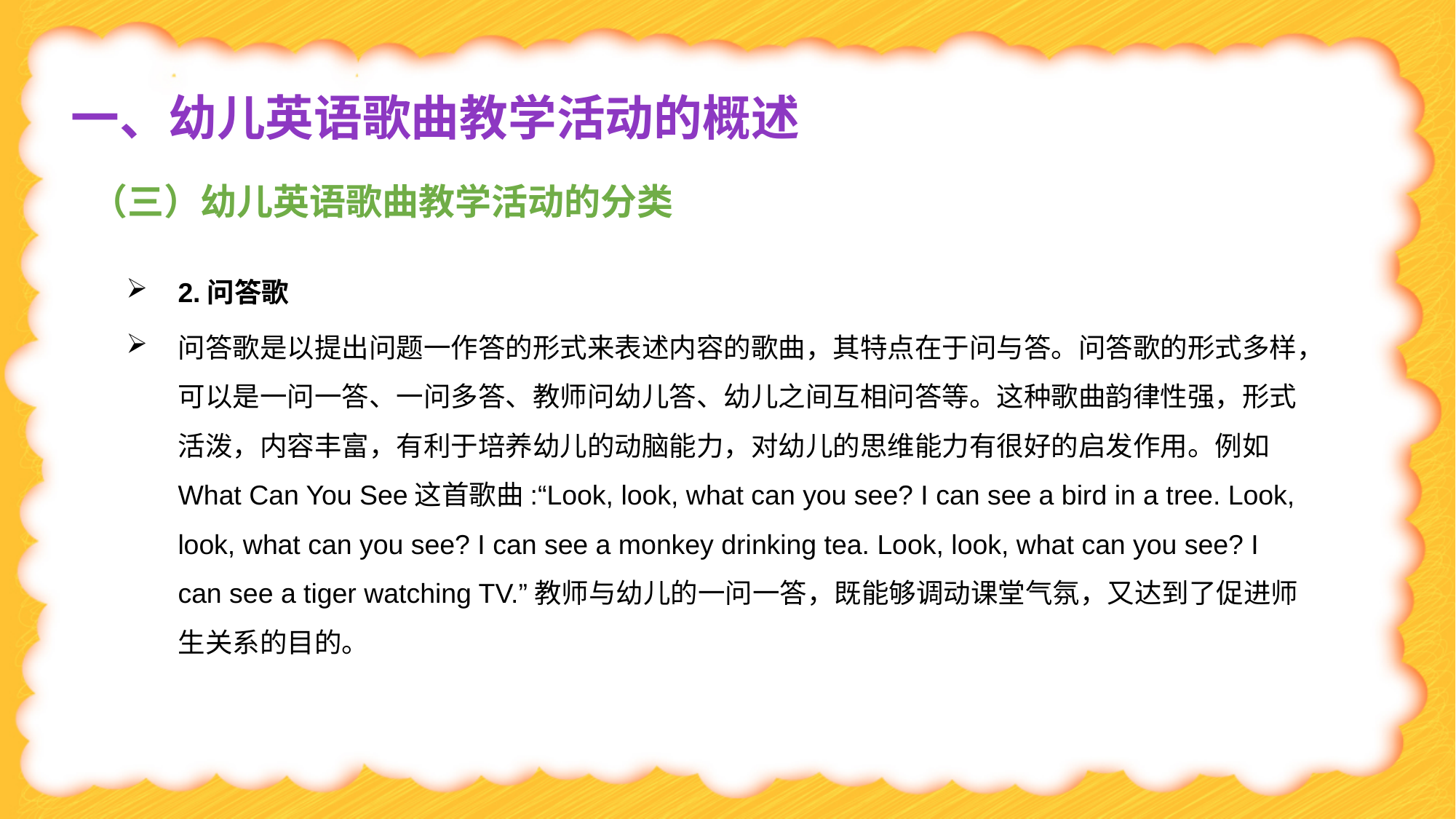

一、幼儿英语歌曲教学活动的概述
（三）幼儿英语歌曲教学活动的分类

2.问答歌
问答歌是以提出问题一作答的形式来表述内容的歌曲，其特点在于问与答。问答歌的形式多样，可以是一问一答、一问多答、教师问幼儿答、幼儿之间互相问答等。这种歌曲韵律性强，形式活泼，内容丰富，有利于培养幼儿的动脑能力，对幼儿的思维能力有很好的启发作用。例如What Can You See这首歌曲:“Look, look, what can you see? I can see a bird in a tree. Look, look, what can you see? I can see a monkey drinking tea. Look, look, what can you see? I can see a tiger watching TV.”教师与幼儿的一问一答，既能够调动课堂气氛，又达到了促进师生关系的目的。